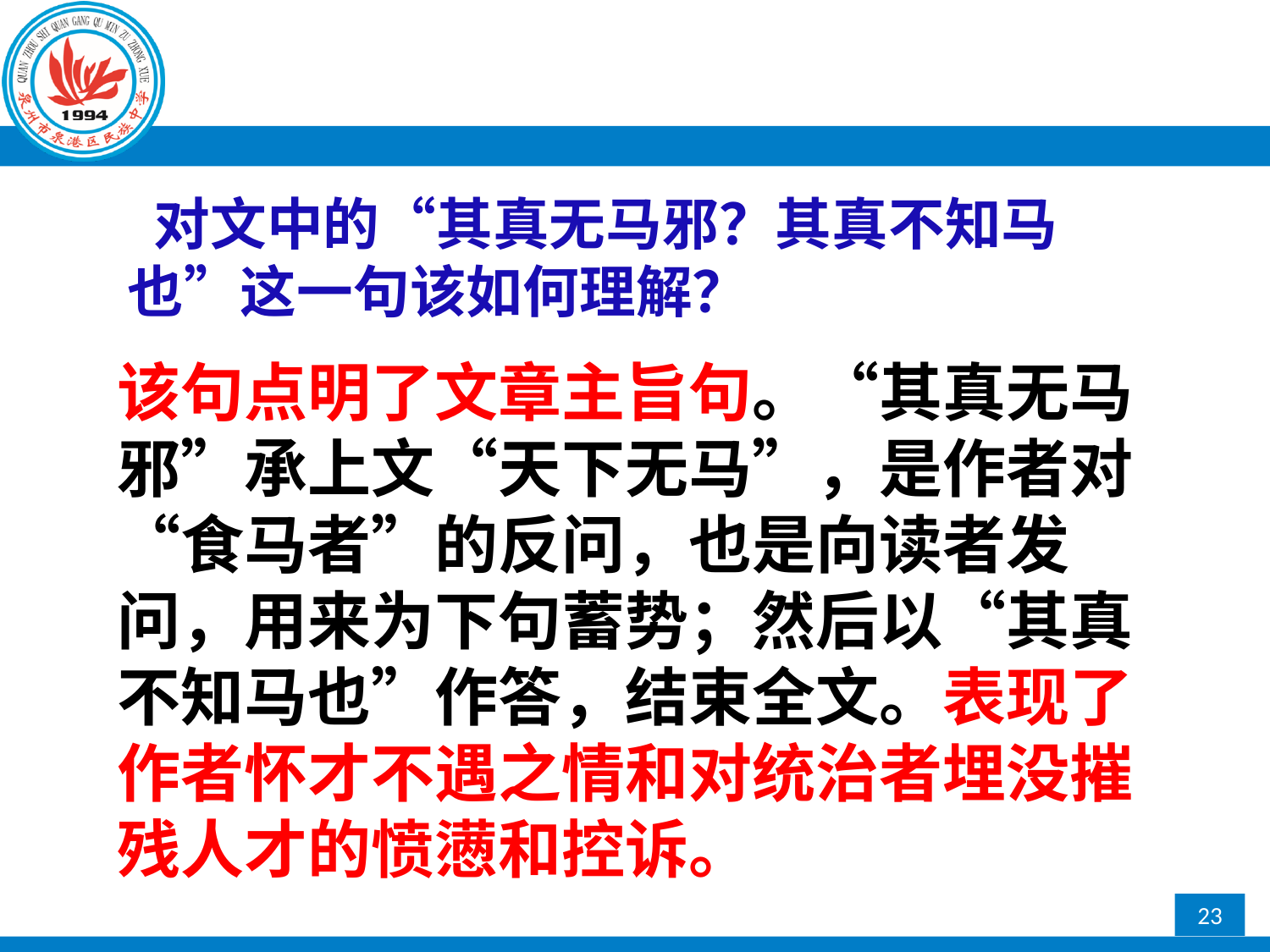

对文中的“其真无马邪？其真不知马也”这一句该如何理解？
该句点明了文章主旨句。“其真无马邪”承上文“天下无马”，是作者对“食马者”的反问，也是向读者发问，用来为下句蓄势；然后以“其真不知马也”作答，结束全文。表现了作者怀才不遇之情和对统治者埋没摧残人才的愤懑和控诉。